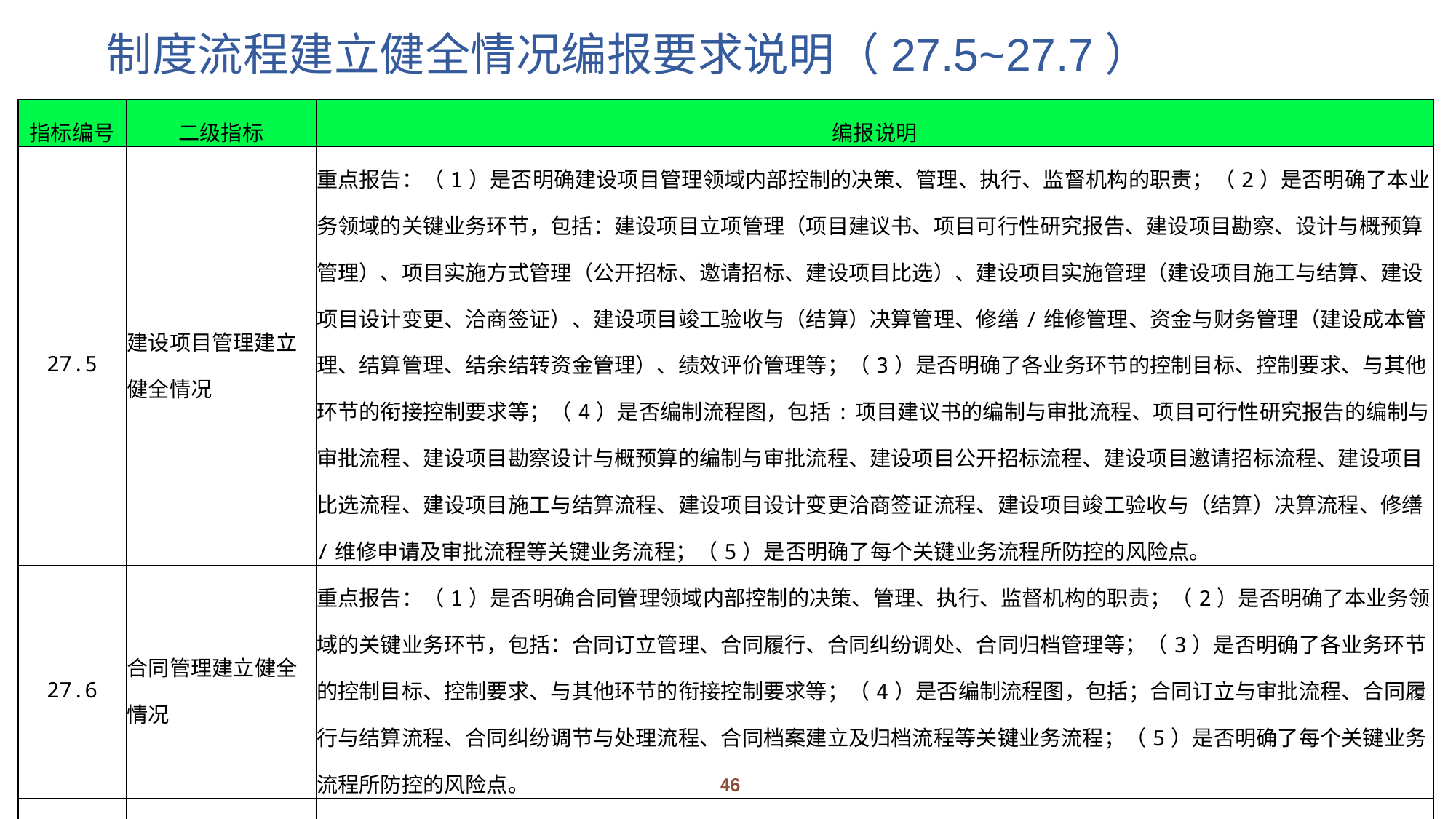

# 制度流程建立健全情况编报要求说明（27.5~27.7）
| 指标编号 | 二级指标 | 编报说明 |
| --- | --- | --- |
| 27.5 | 建设项目管理建立健全情况 | 重点报告：（1）是否明确建设项目管理领域内部控制的决策、管理、执行、监督机构的职责；（2）是否明确了本业务领域的关键业务环节，包括：建设项目立项管理（项目建议书、项目可行性研究报告、建设项目勘察、设计与概预算管理）、项目实施方式管理（公开招标、邀请招标、建设项目比选）、建设项目实施管理（建设项目施工与结算、建设项目设计变更、洽商签证）、建设项目竣工验收与（结算）决算管理、修缮/维修管理、资金与财务管理（建设成本管理、结算管理、结余结转资金管理）、绩效评价管理等；（3）是否明确了各业务环节的控制目标、控制要求、与其他环节的衔接控制要求等；（4）是否编制流程图，包括:项目建议书的编制与审批流程、项目可行性研究报告的编制与审批流程、建设项目勘察设计与概预算的编制与审批流程、建设项目公开招标流程、建设项目邀请招标流程、建设项目比选流程、建设项目施工与结算流程、建设项目设计变更洽商签证流程、建设项目竣工验收与（结算）决算流程、修缮/维修申请及审批流程等关键业务流程；（5）是否明确了每个关键业务流程所防控的风险点。 |
| 27.6 | 合同管理建立健全情况 | 重点报告：（1）是否明确合同管理领域内部控制的决策、管理、执行、监督机构的职责；（2）是否明确了本业务领域的关键业务环节，包括：合同订立管理、合同履行、合同纠纷调处、合同归档管理等；（3）是否明确了各业务环节的控制目标、控制要求、与其他环节的衔接控制要求等；（4）是否编制流程图，包括；合同订立与审批流程、合同履行与结算流程、合同纠纷调节与处理流程、合同档案建立及归档流程等关键业务流程；（5）是否明确了每个关键业务流程所防控的风险点。 |
| 27.7 | 其他业务领域制度流程建立健全情况 | 重点报告：（1）是否明确业务领域内部控制的决策、管理、执行、监督机构的职责；（2）是否明确了本业务领域的业务环节；（3）是否明确了各业务环节的控制目标、控制要求、与其他环节的衔接控制要求等；（4）是否编制流程图；（5）是否明确了每个环节所防控的风险点。 |
46